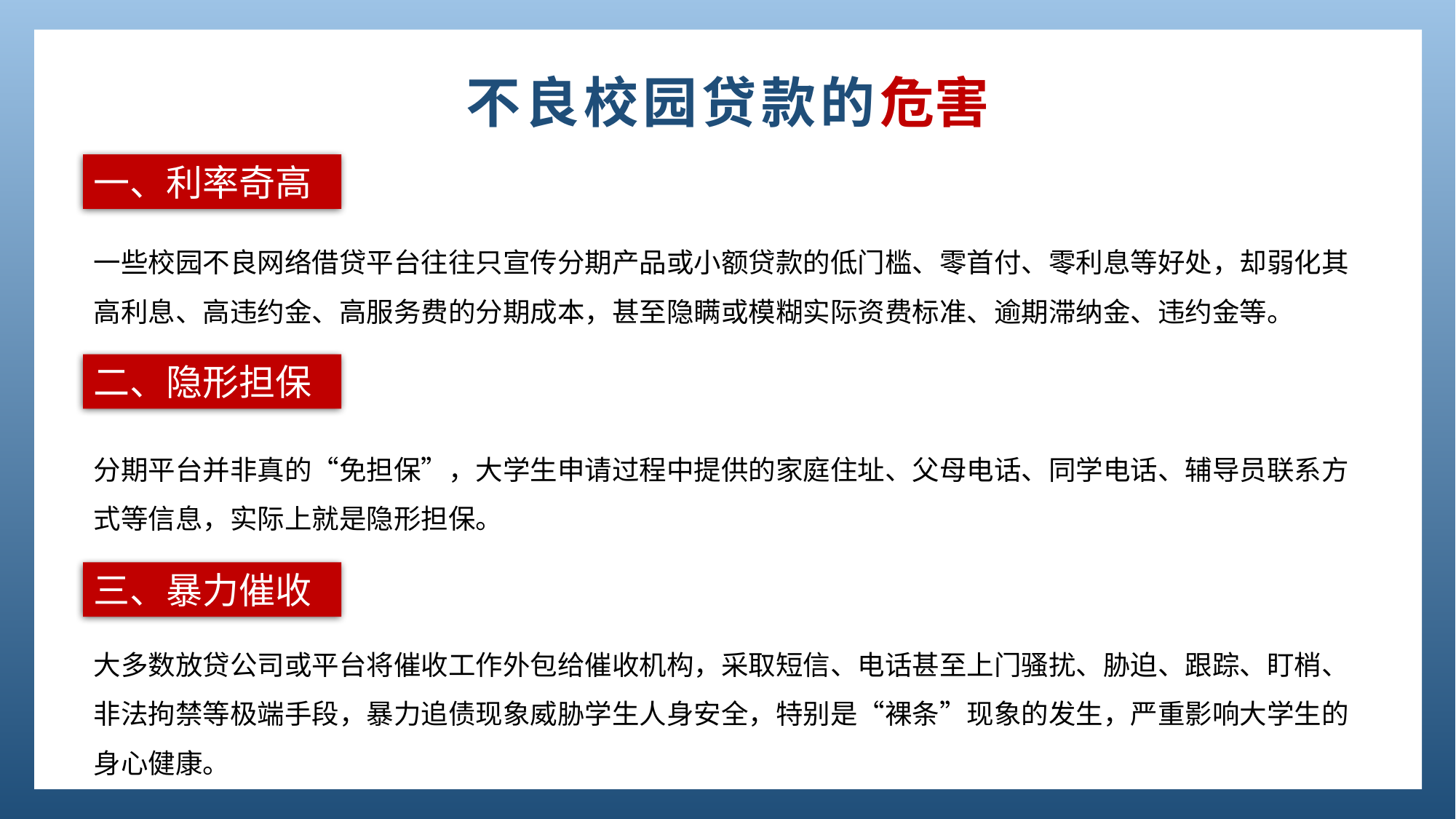

不良校园贷款的危害
一、利率奇高
一些校园不良网络借贷平台往往只宣传分期产品或小额贷款的低门槛、零首付、零利息等好处，却弱化其高利息、高违约金、高服务费的分期成本，甚至隐瞒或模糊实际资费标准、逾期滞纳金、违约金等。

二、隐形担保
分期平台并非真的“免担保”，大学生申请过程中提供的家庭住址、父母电话、同学电话、辅导员联系方式等信息，实际上就是隐形担保。
三、暴力催收
大多数放贷公司或平台将催收工作外包给催收机构，采取短信、电话甚至上门骚扰、胁迫、跟踪、盯梢、非法拘禁等极端手段，暴力追债现象威胁学生人身安全，特别是“裸条”现象的发生，严重影响大学生的身心健康。